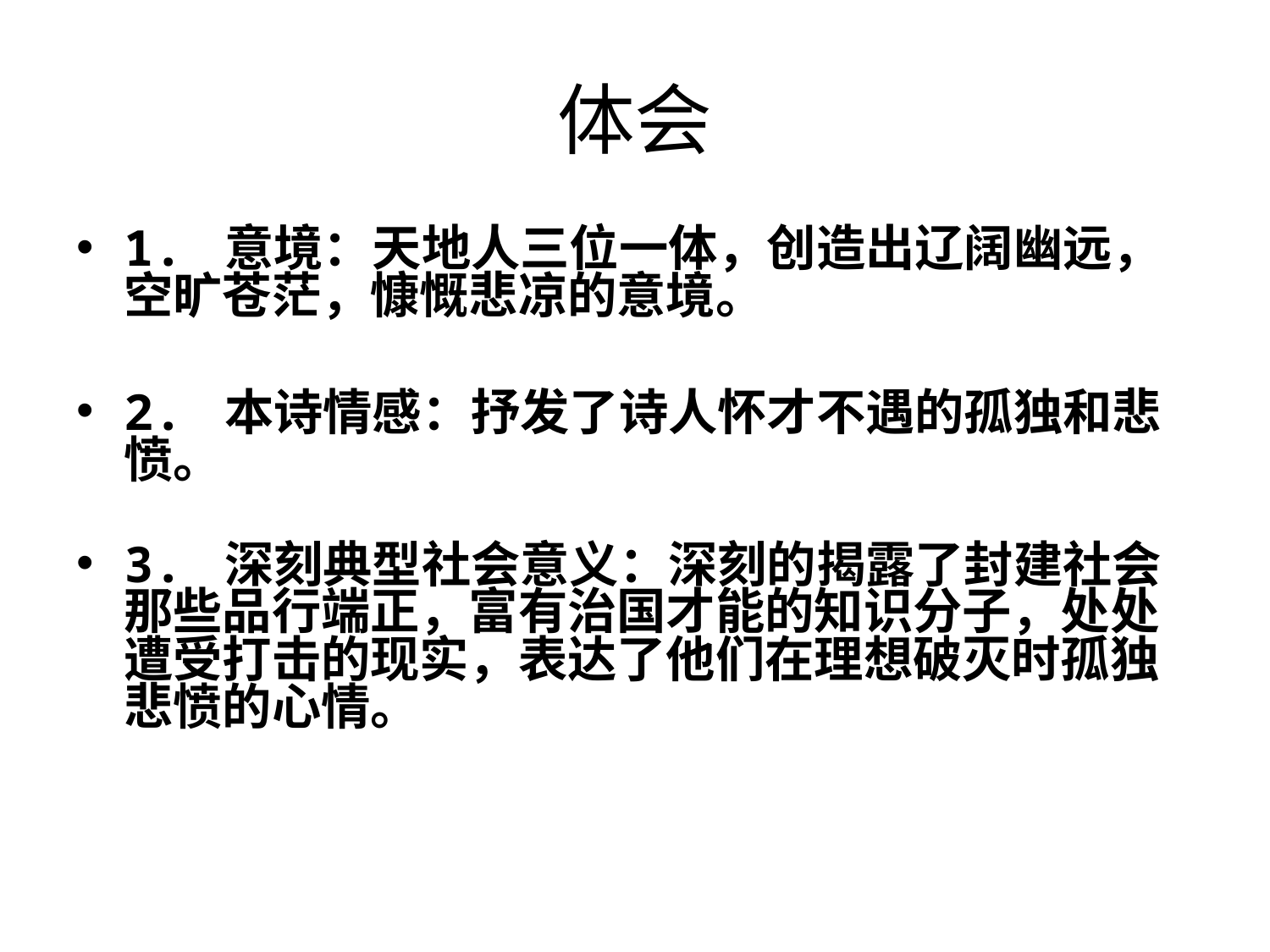

# 体会
1. 意境：天地人三位一体，创造出辽阔幽远，空旷苍茫，慷慨悲凉的意境。
2. 本诗情感：抒发了诗人怀才不遇的孤独和悲愤。
3. 深刻典型社会意义：深刻的揭露了封建社会那些品行端正，富有治国才能的知识分子，处处遭受打击的现实，表达了他们在理想破灭时孤独悲愤的心情。